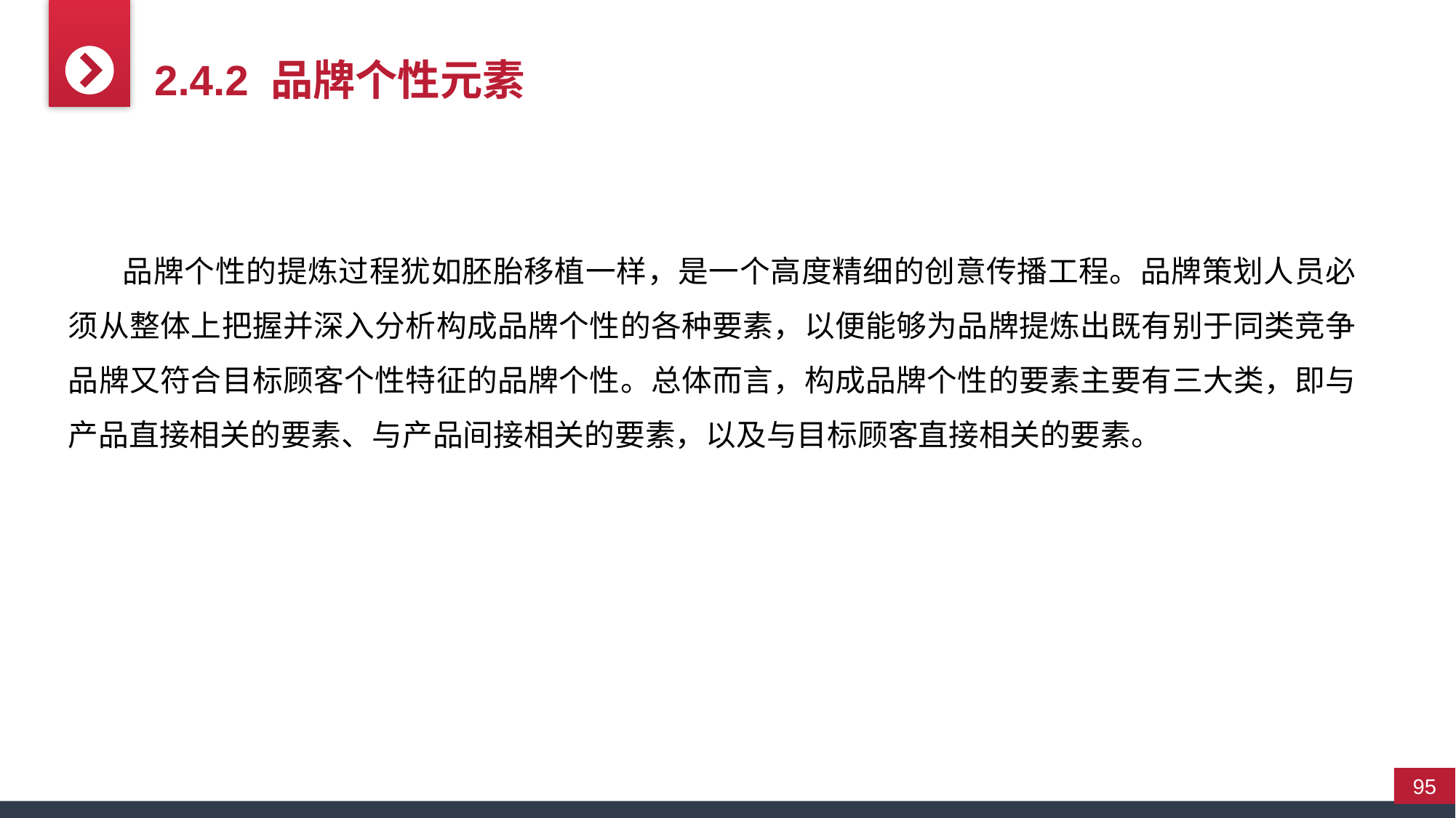

2.4.2 品牌个性元素
品牌个性的提炼过程犹如胚胎移植一样，是一个高度精细的创意传播工程。品牌策划人员必须从整体上把握并深入分析构成品牌个性的各种要素，以便能够为品牌提炼出既有别于同类竞争品牌又符合目标顾客个性特征的品牌个性。总体而言，构成品牌个性的要素主要有三大类，即与产品直接相关的要素、与产品间接相关的要素，以及与目标顾客直接相关的要素。